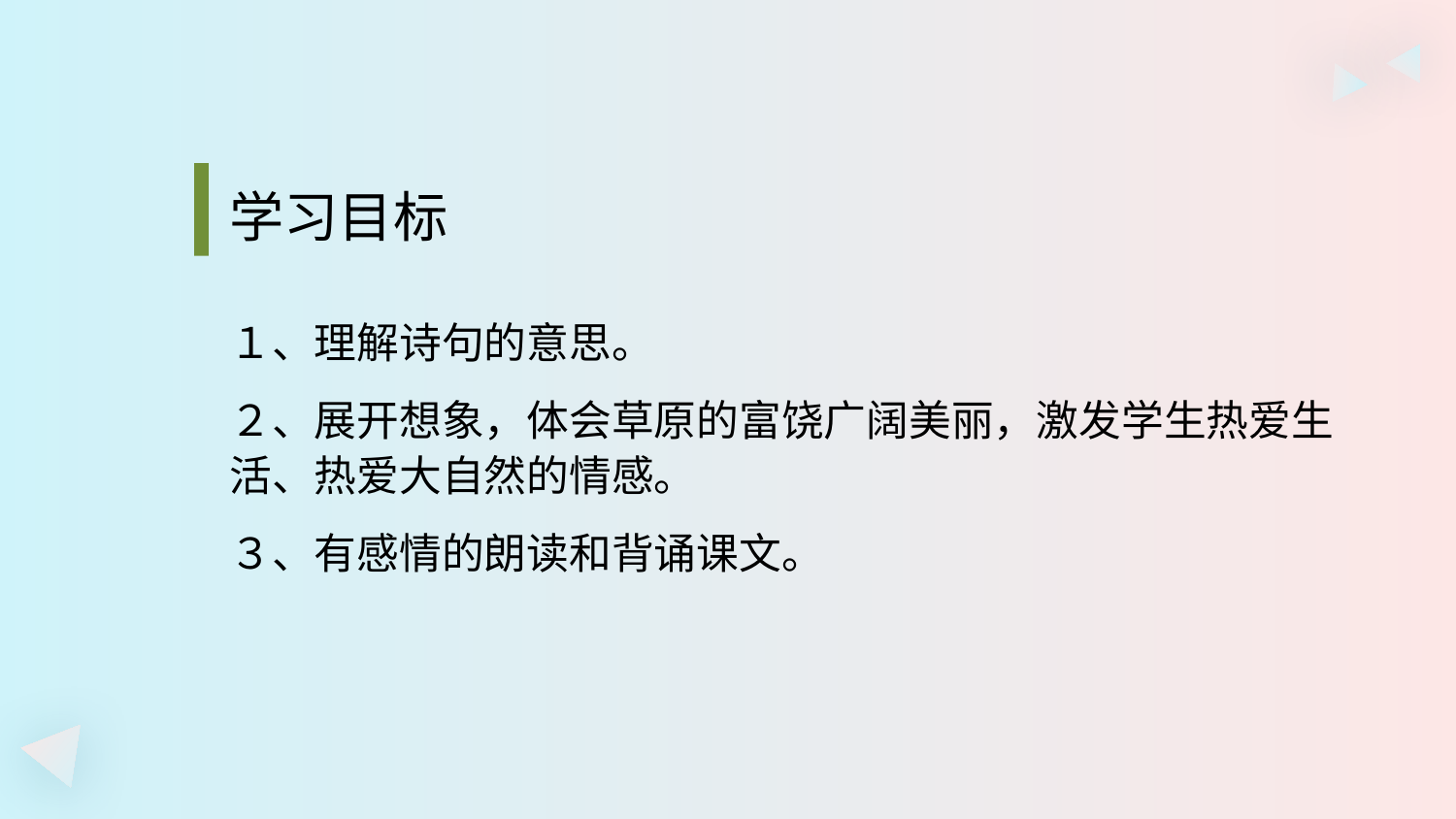

学习目标
１、理解诗句的意思。
２、展开想象，体会草原的富饶广阔美丽，激发学生热爱生活、热爱大自然的情感。
３、有感情的朗读和背诵课文。